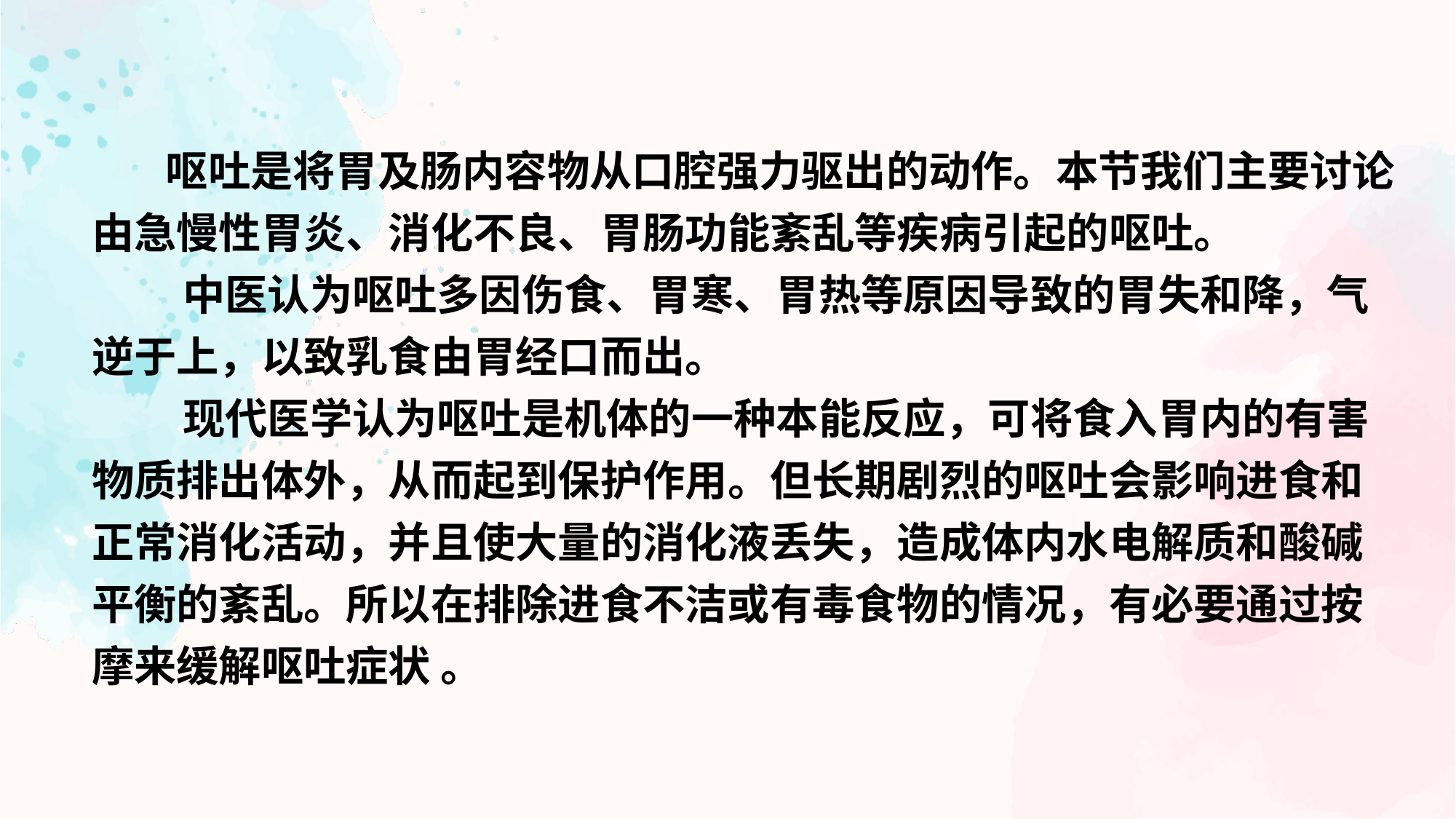

呕吐是将胃及肠内容物从口腔强力驱出的动作。本节我们主要讨论由急慢性胃炎、消化不良、胃肠功能紊乱等疾病引起的呕吐。
     中医认为呕吐多因伤食、胃寒、胃热等原因导致的胃失和降，气逆于上，以致乳食由胃经口而出。
     现代医学认为呕吐是机体的一种本能反应，可将食入胃内的有害物质排出体外，从而起到保护作用。但长期剧烈的呕吐会影响进食和正常消化活动，并且使大量的消化液丢失，造成体内水电解质和酸碱平衡的紊乱。所以在排除进食不洁或有毒食物的情况，有必要通过按摩来缓解呕吐症状 。